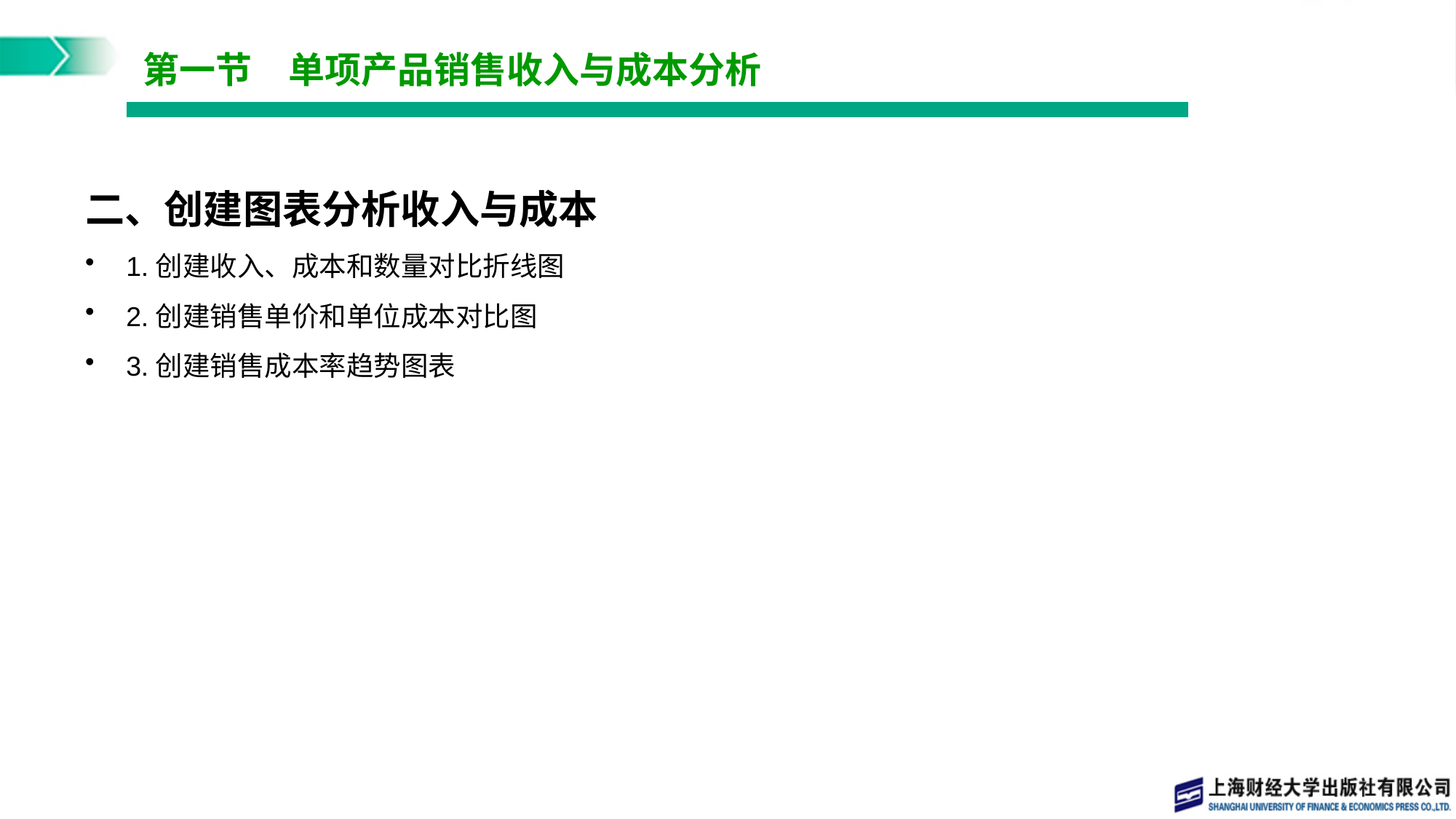

# 第一节　单项产品销售收入与成本分析
二、创建图表分析收入与成本
1.创建收入、成本和数量对比折线图
2.创建销售单价和单位成本对比图
3.创建销售成本率趋势图表